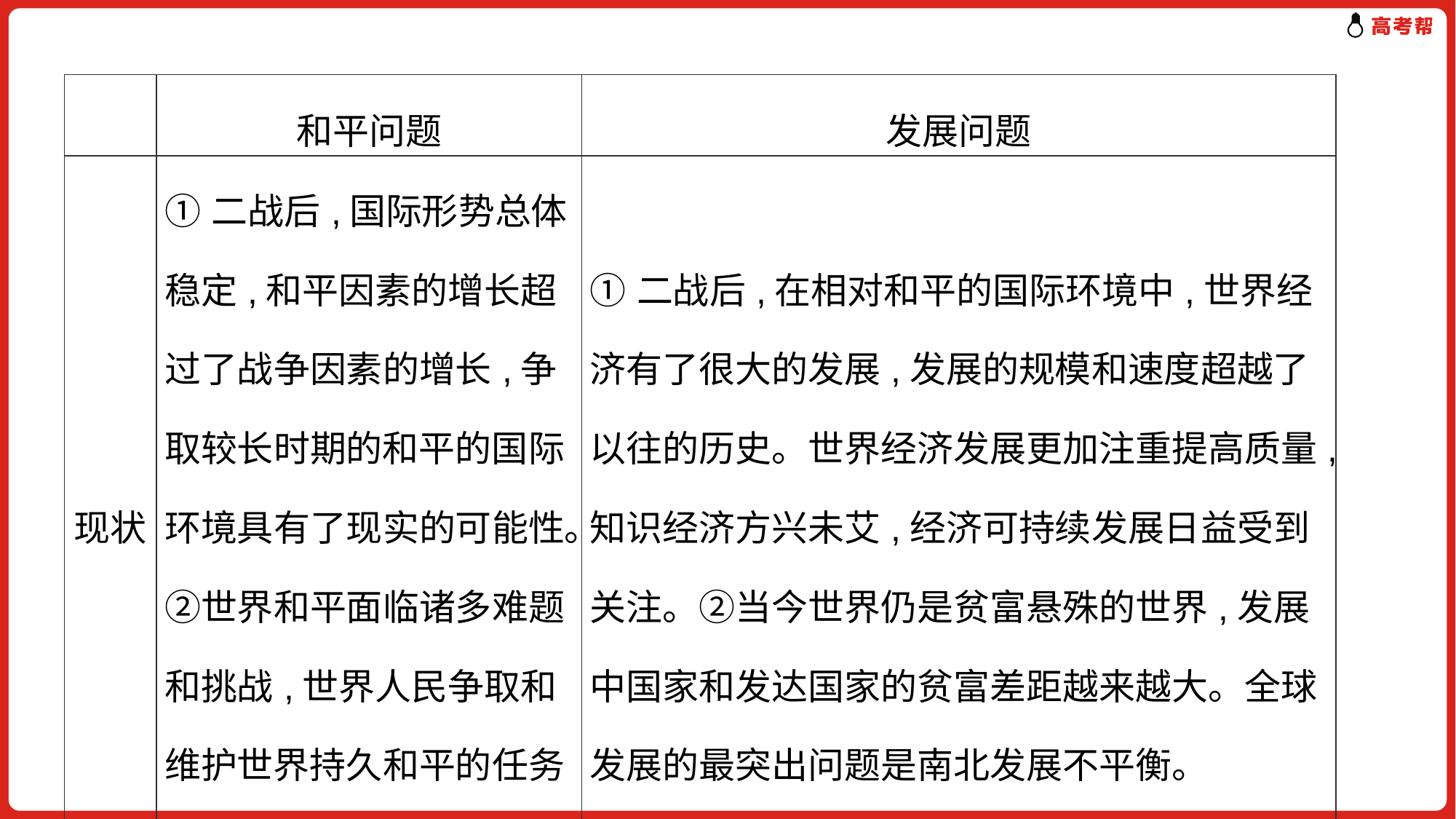

|  | 和平问题 | 发展问题 |
| --- | --- | --- |
| 现状 | ①二战后,国际形势总体稳定,和平因素的增长超过了战争因素的增长,争取较长时期的和平的国际环境具有了现实的可能性。②世界和平面临诸多难题和挑战,世界人民争取和维护世界持久和平的任务依然十分艰巨。 | ①二战后,在相对和平的国际环境中,世界经济有了很大的发展,发展的规模和速度超越了以往的历史。世界经济发展更加注重提高质量,知识经济方兴未艾,经济可持续发展日益受到关注。②当今世界仍是贫富悬殊的世界,发展中国家和发达国家的贫富差距越来越大。全球发展的最突出问题是南北发展不平衡。 |